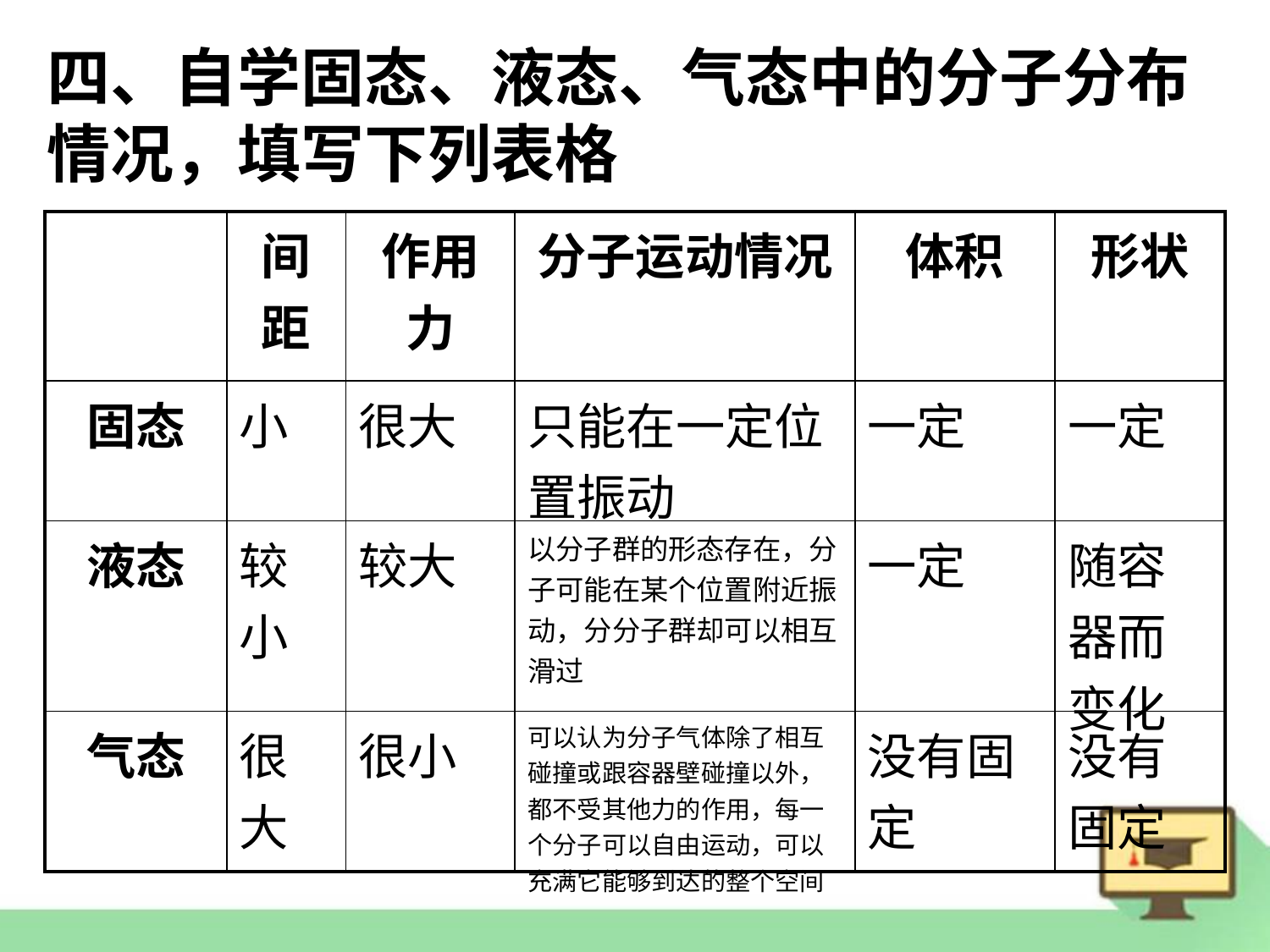

四、自学固态、液态、气态中的分子分布情况，填写下列表格
|  | 间距 | 作用力 | 分子运动情况 | 体积 | 形状 |
| --- | --- | --- | --- | --- | --- |
| 固态 | 小 | 很大 | 只能在一定位置振动 | 一定 | 一定 |
| 液态 | 较小 | 较大 | 以分子群的形态存在，分子可能在某个位置附近振动，分分子群却可以相互滑过 | 一定 | 随容器而变化 |
| 气态 | 很大 | 很小 | 可以认为分子气体除了相互碰撞或跟容器壁碰撞以外，都不受其他力的作用，每一个分子可以自由运动，可以充满它能够到达的整个空间 | 没有固定 | 没有固定 |